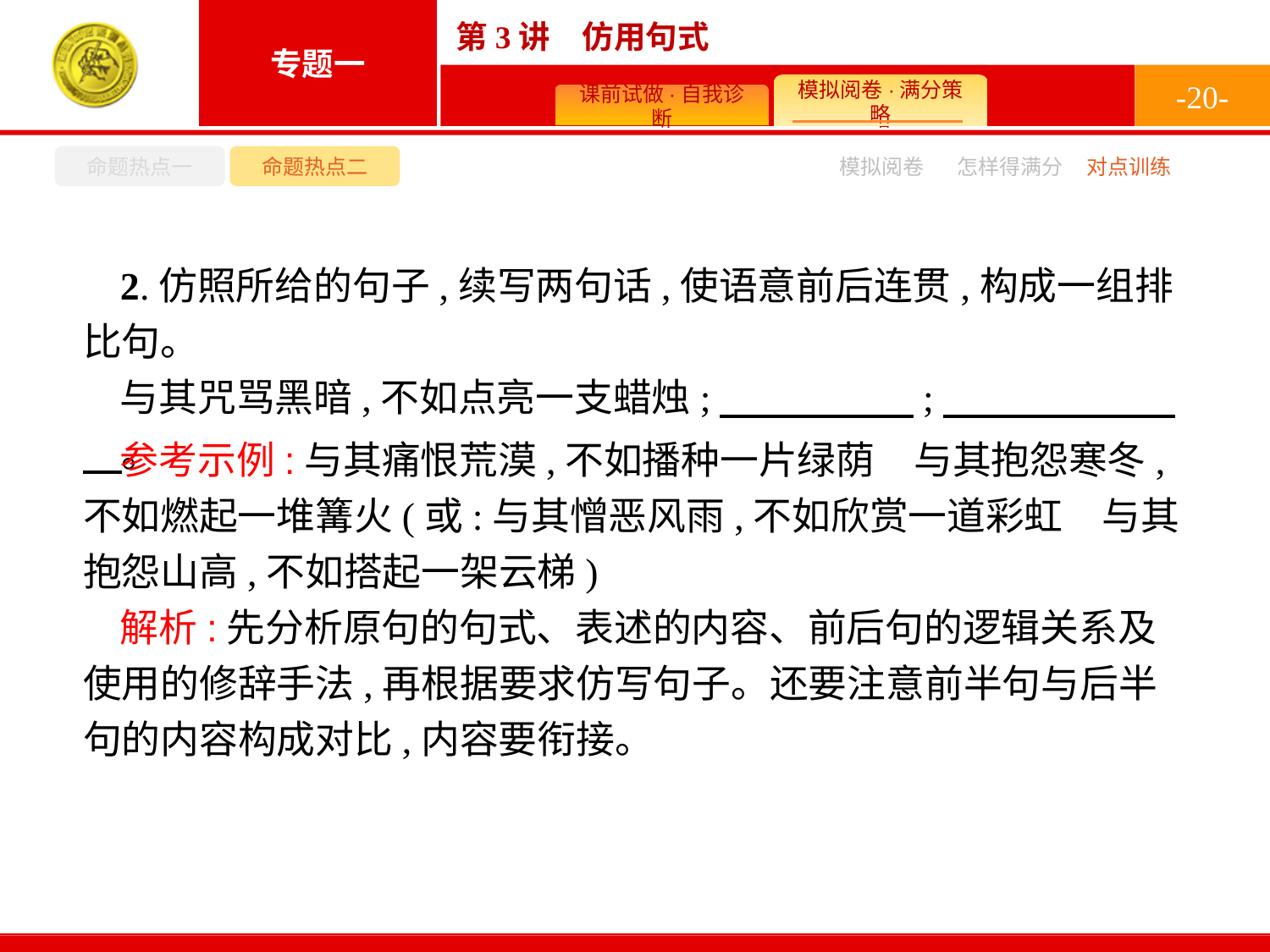

-20-
命题热点一
命题热点二
怎样得满分
模拟阅卷
对点训练
2.仿照所给的句子,续写两句话,使语意前后连贯,构成一组排比句。
与其咒骂黑暗,不如点亮一支蜡烛;　　　　　;　　　　　　　。
参考示例:与其痛恨荒漠,不如播种一片绿荫　与其抱怨寒冬,不如燃起一堆篝火(或:与其憎恶风雨,不如欣赏一道彩虹　与其抱怨山高,不如搭起一架云梯)
解析:先分析原句的句式、表述的内容、前后句的逻辑关系及使用的修辞手法,再根据要求仿写句子。还要注意前半句与后半句的内容构成对比,内容要衔接。